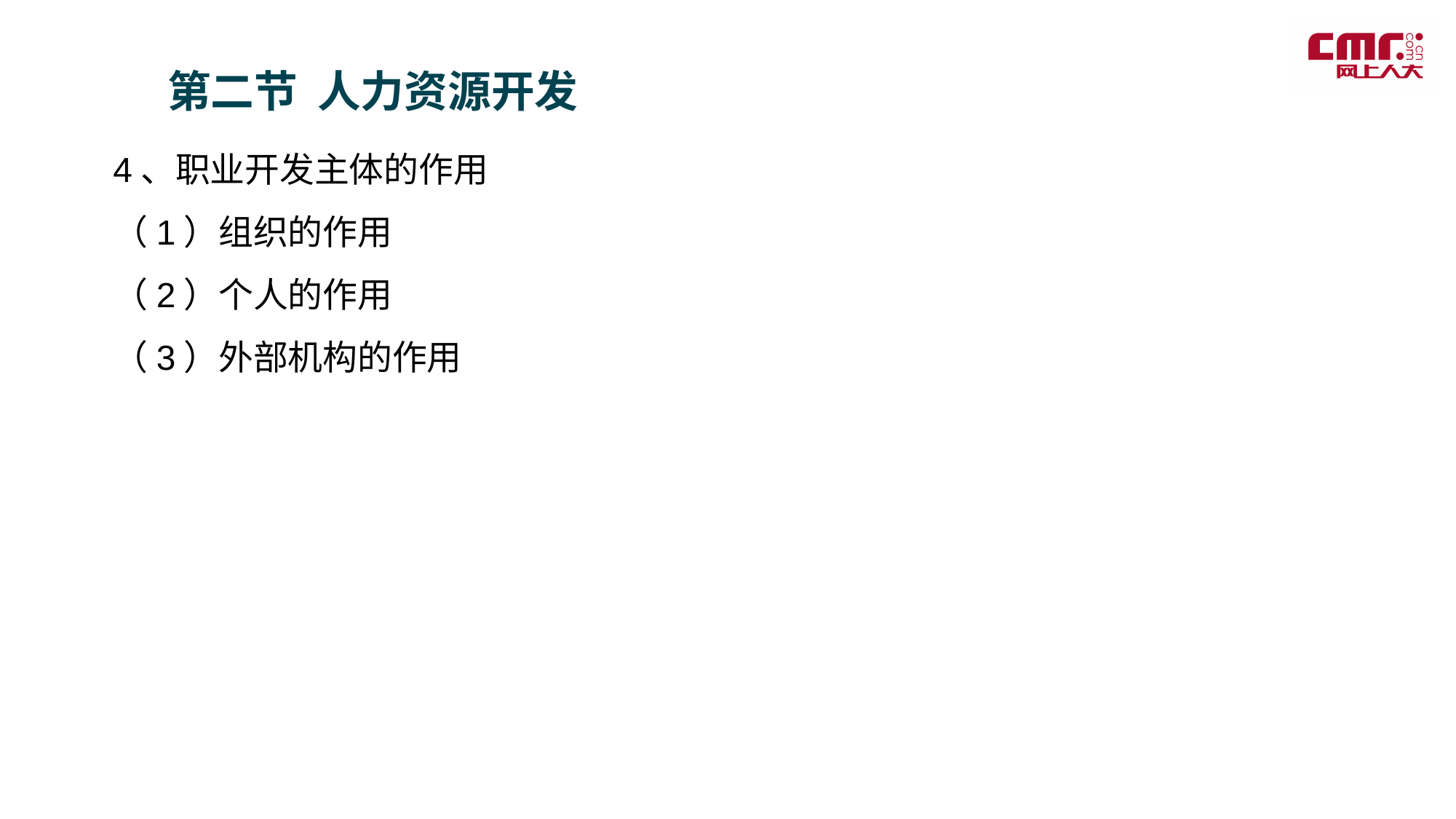

第二节  人力资源开发
4、职业开发主体的作用
（1）组织的作用
（2）个人的作用
（3）外部机构的作用